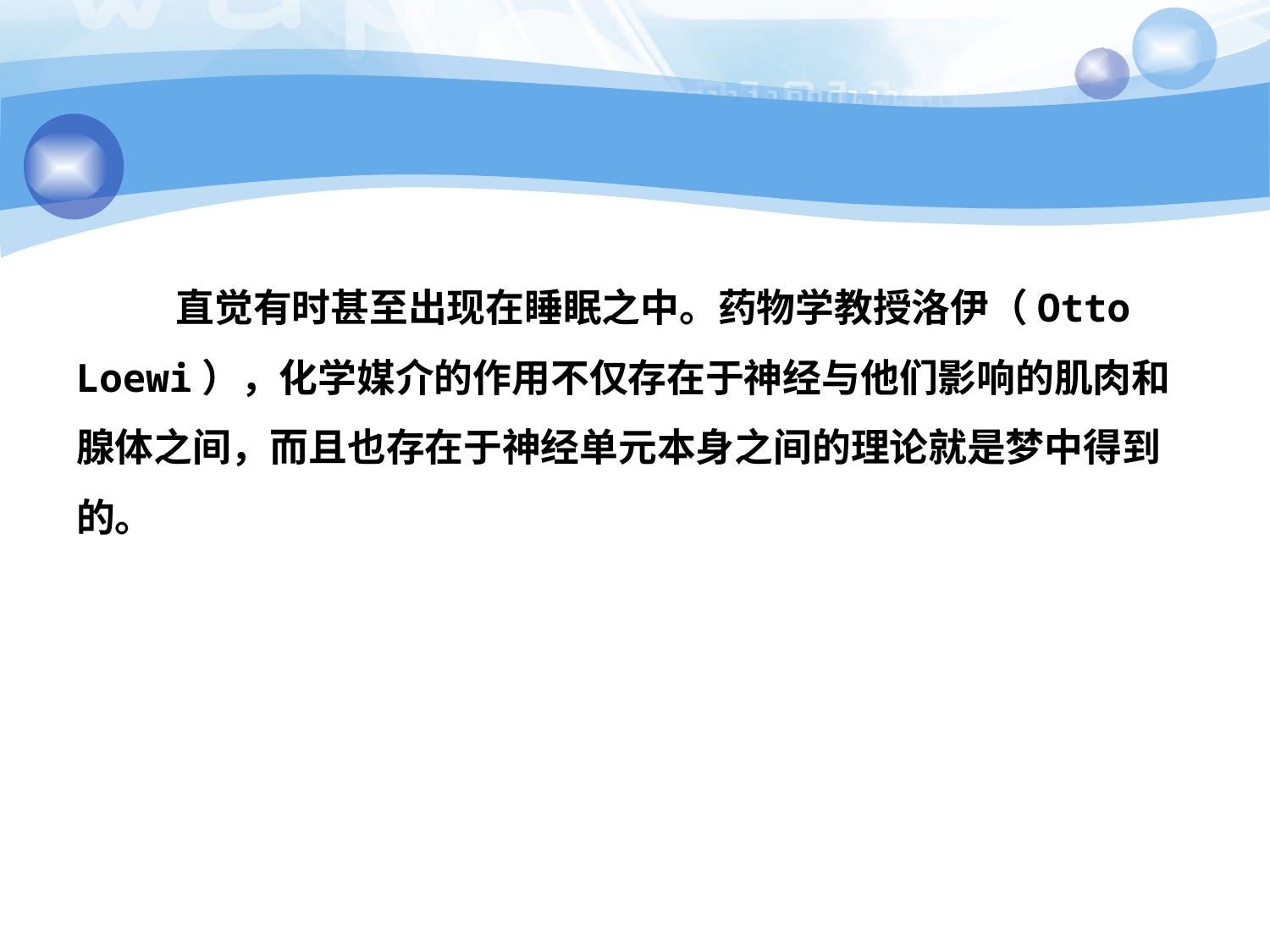

#
直觉有时甚至出现在睡眠之中。药物学教授洛伊（Otto Loewi），化学媒介的作用不仅存在于神经与他们影响的肌肉和腺体之间，而且也存在于神经单元本身之间的理论就是梦中得到的。